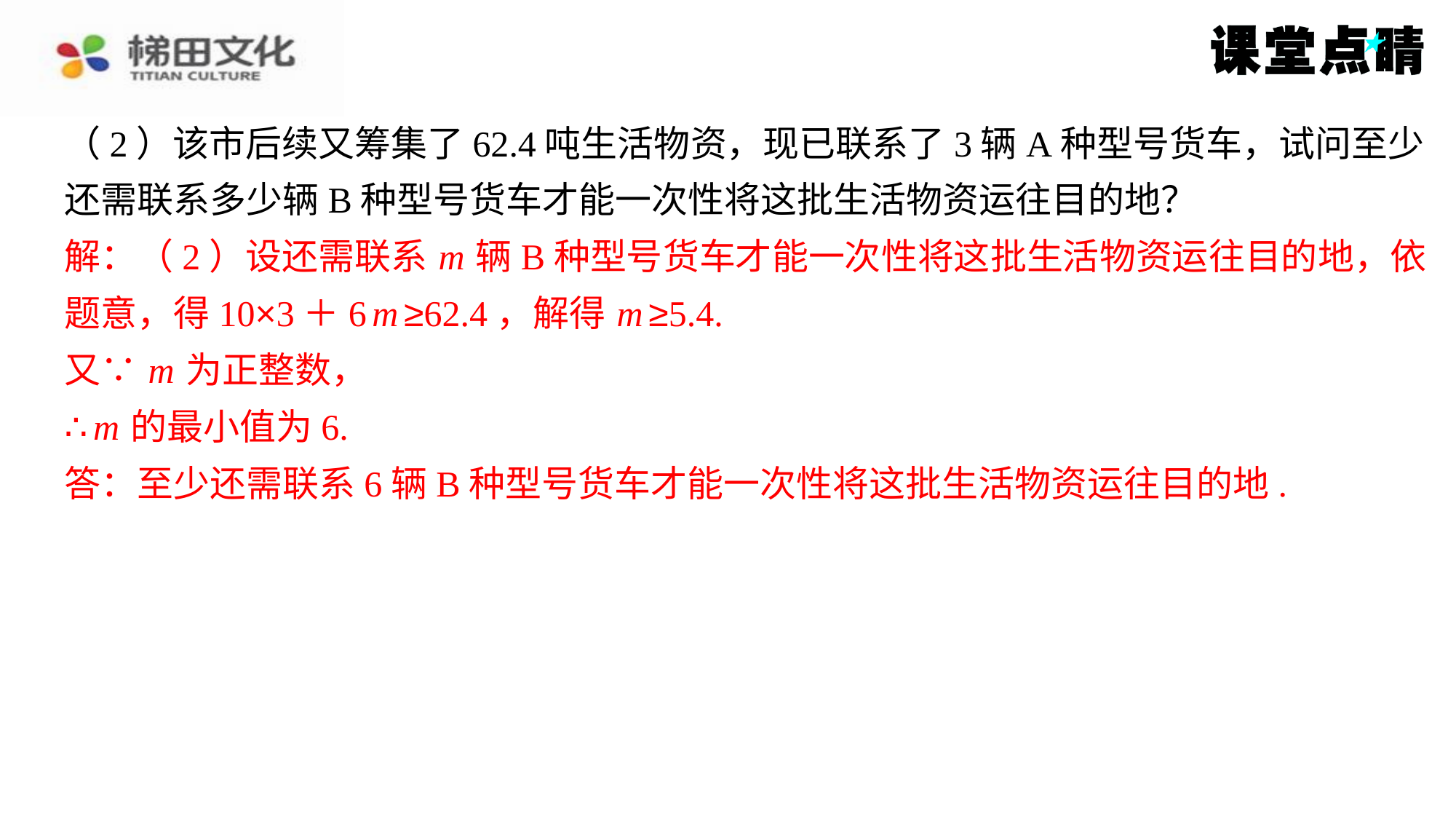

（2）该市后续又筹集了62.4吨生活物资，现已联系了3辆A种型号货车，试问至少
还需联系多少辆B种型号货车才能一次性将这批生活物资运往目的地？
解：（2）设还需联系 m 辆B种型号货车才能一次性将这批生活物资运往目的地，依
题意，得10×3＋6 m ≥62.4，解得 m ≥5.4.
又∵ m 为正整数，
∴ m 的最小值为6.
答：至少还需联系6辆B种型号货车才能一次性将这批生活物资运往目的地.
解：（2）设还需联系 m 辆B种型号货车才能一次性将这批生活物资运往目的地，依
题意，得10×3＋6 m ≥62.4，解得 m ≥5.4.
又∵ m 为正整数，
∴ m 的最小值为6.
答：至少还需联系6辆B种型号货车才能一次性将这批生活物资运往目的地.